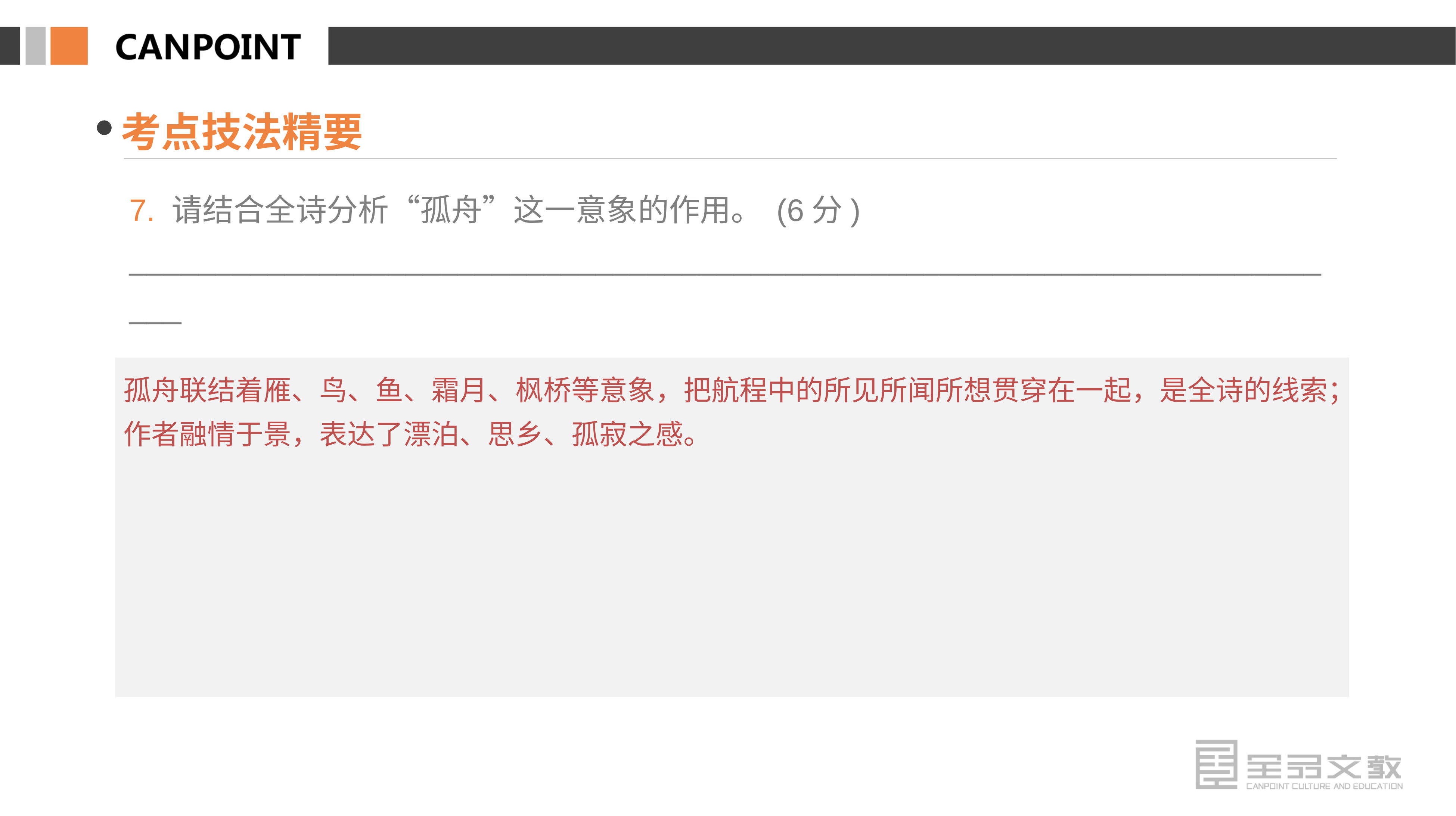

考点技法精要

7. 请结合全诗分析“孤舟”这一意象的作用。 (6分)
________________________________________________________________________
________________________________________________________________________

孤舟联结着雁、鸟、鱼、霜月、枫桥等意象，把航程中的所见所闻所想贯穿在一起，是全诗的线索；作者融情于景，表达了漂泊、思乡、孤寂之感。